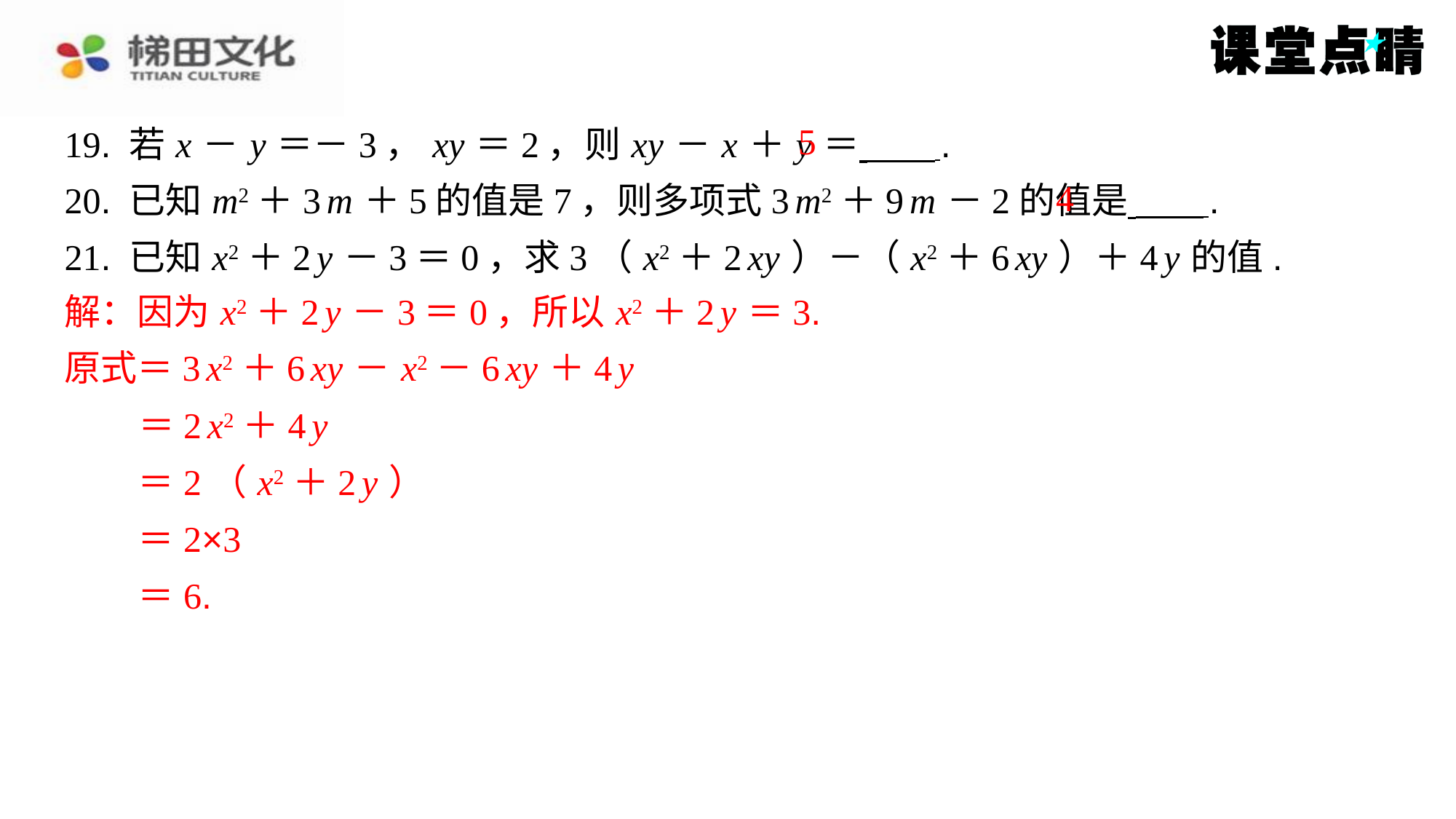

5
19. 若 x － y ＝－3， xy ＝2，则 xy － x ＋ y ＝            ⁠.
20. 已知 m2＋3 m ＋5的值是7，则多项式3 m2＋9 m －2的值是            ⁠.
21. 已知 x2＋2 y －3＝0，求3（ x2＋2 xy ）－（ x2＋6 xy ）＋4 y 的值.
解：因为 x2＋2 y －3＝0，所以 x2＋2 y ＝3.
原式＝3 x2＋6 xy － x2－6 xy ＋4 y
＝2 x2＋4 y
＝2（ x2＋2 y ）
＝2×3
＝6.
4
解：因为 x2＋2 y －3＝0，所以 x2＋2 y ＝3.
原式＝3 x2＋6 xy － x2－6 xy ＋4 y
＝2 x2＋4 y
＝2（ x2＋2 y ）
＝2×3
＝6.